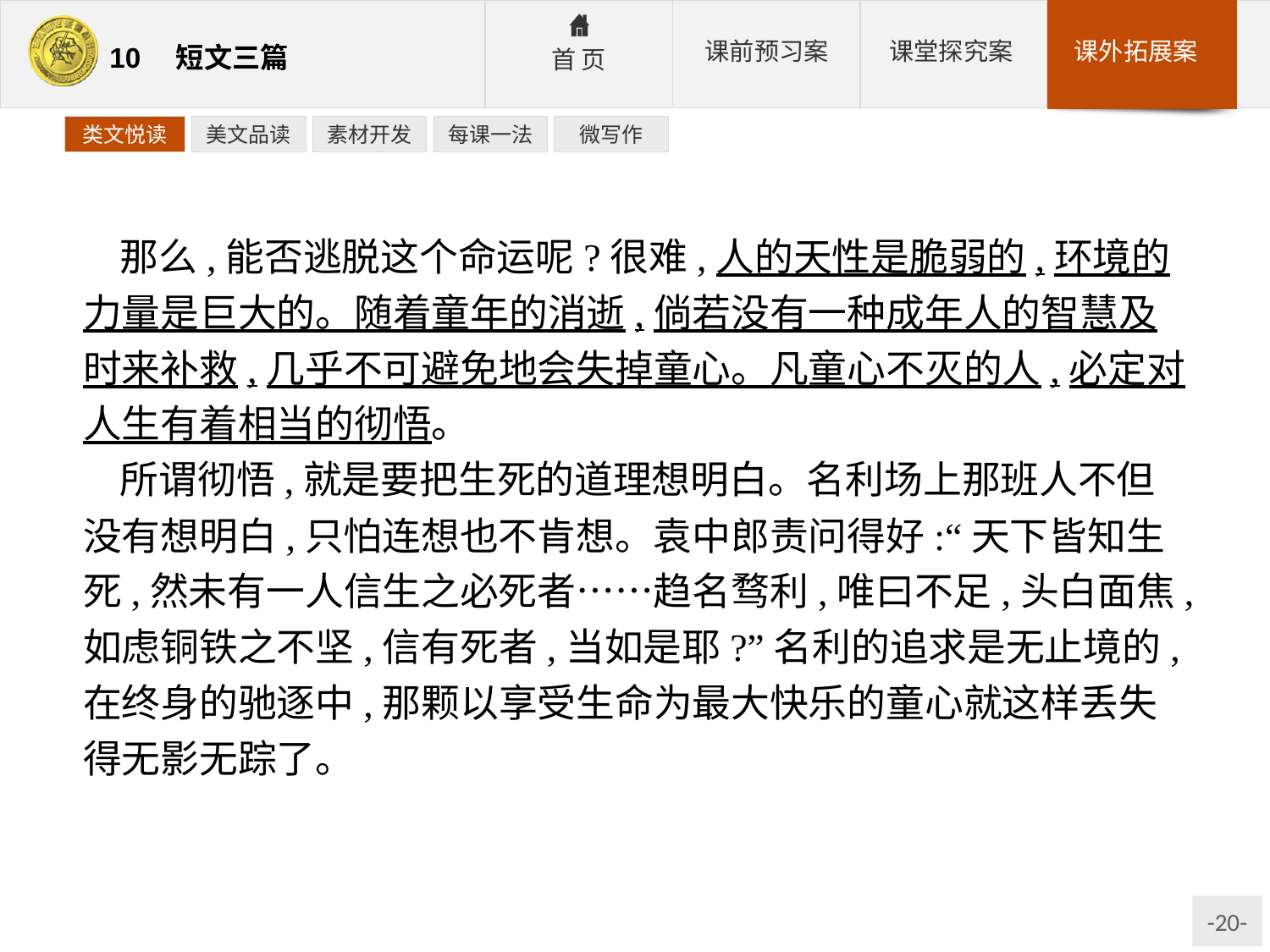

类文悦读
美文品读
素材开发
每课一法
微写作
那么,能否逃脱这个命运呢?很难,人的天性是脆弱的,环境的力量是巨大的。随着童年的消逝,倘若没有一种成年人的智慧及时来补救,几乎不可避免地会失掉童心。凡童心不灭的人,必定对人生有着相当的彻悟。
所谓彻悟,就是要把生死的道理想明白。名利场上那班人不但没有想明白,只怕连想也不肯想。袁中郎责问得好:“天下皆知生死,然未有一人信生之必死者……趋名骛利,唯曰不足,头白面焦,如虑铜铁之不坚,信有死者,当如是耶?”名利的追求是无止境的,在终身的驰逐中,那颗以享受生命为最大快乐的童心就这样丢失得无影无踪了。